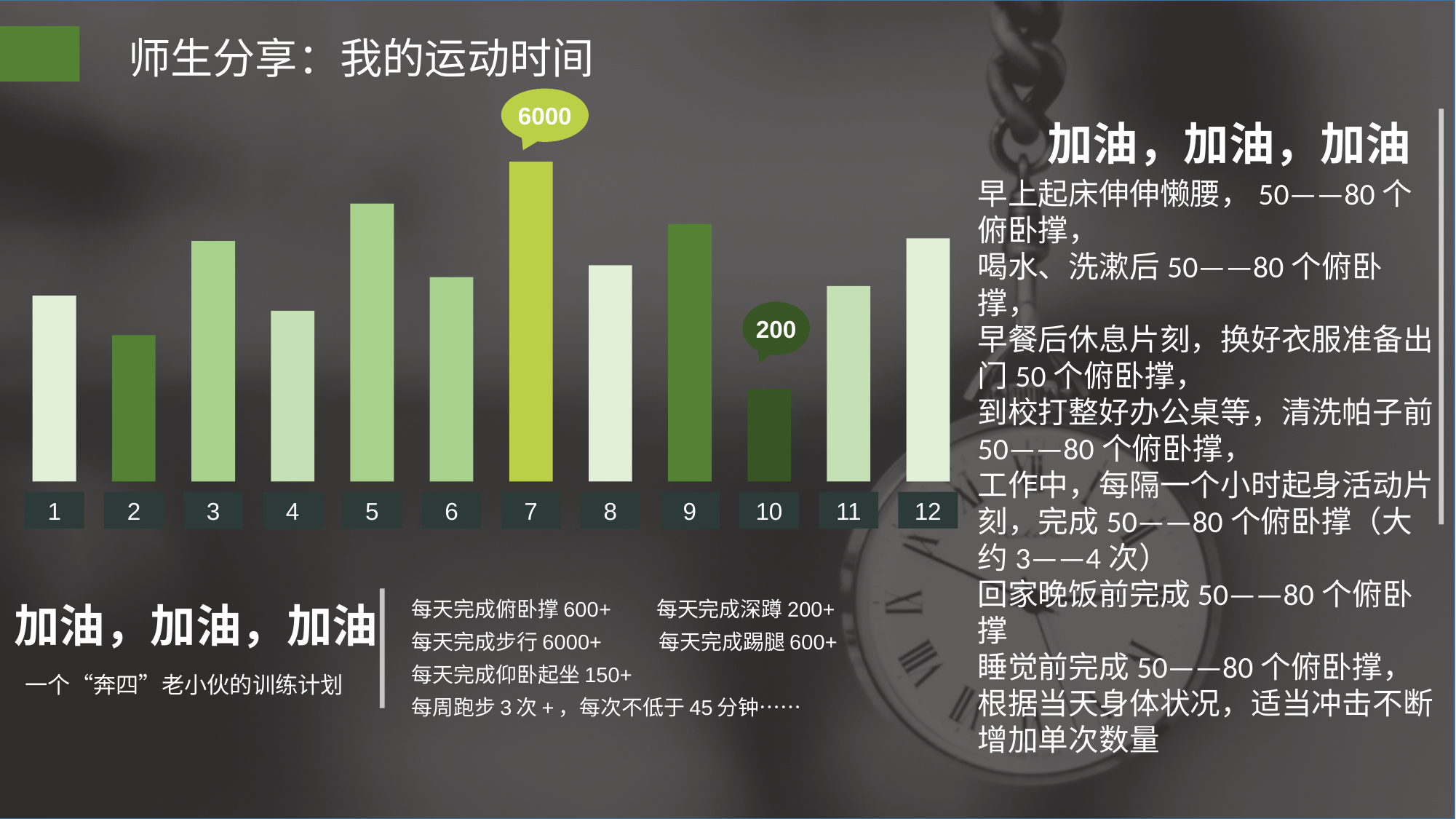

师生分享：我的运动时间
加油，加油，加油
早上起床伸伸懒腰，50——80个俯卧撑，
喝水、洗漱后50——80个俯卧撑，
早餐后休息片刻，换好衣服准备出门50个俯卧撑，
到校打整好办公桌等，清洗帕子前50——80个俯卧撑，
工作中，每隔一个小时起身活动片刻，完成50——80个俯卧撑（大约3——4次）
回家晚饭前完成50——80个俯卧撑
睡觉前完成50——80个俯卧撑，根据当天身体状况，适当冲击不断增加单次数量

6000

200

1
2
3
4
5
6
7
8
9
10
11
12
加油，加油，加油
每天完成俯卧撑600+       每天完成深蹲200+
每天完成步行6000+         每天完成踢腿600+
每天完成仰卧起坐150+
每周跑步3次+，每次不低于45分钟……
一个“奔四”老小伙的训练计划